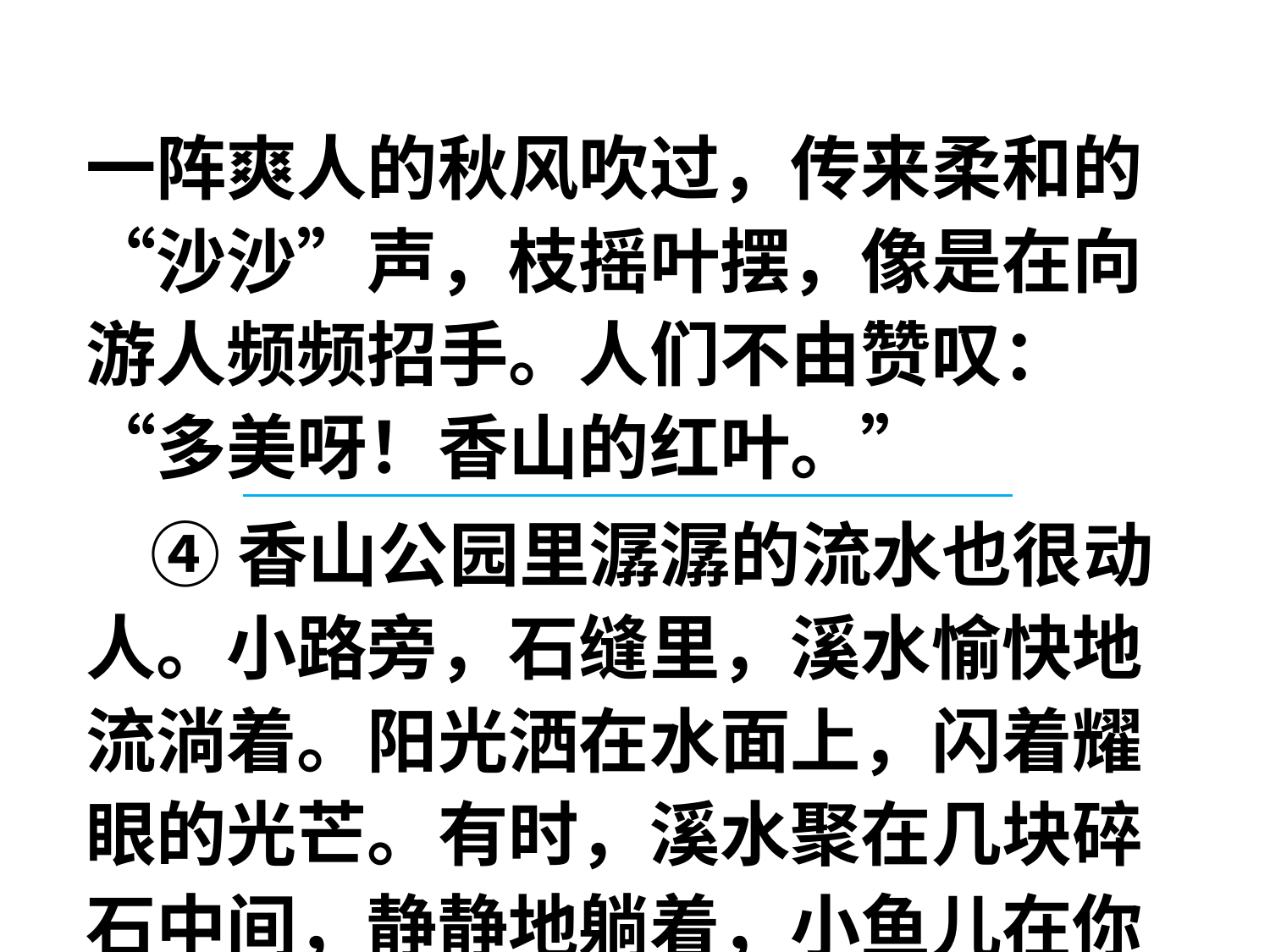

一阵爽人的秋风吹过，传来柔和的“沙沙”声，枝摇叶摆，像是在向游人频频招手。人们不由赞叹：“多美呀！香山的红叶。”
    ④香山公园里潺潺的流水也很动人。小路旁，石缝里，溪水愉快地流淌着。阳光洒在水面上，闪着耀眼的光芒。有时，溪水聚在几块碎石中间，静静地躺着，小鱼儿在你追我赶地嬉戏。